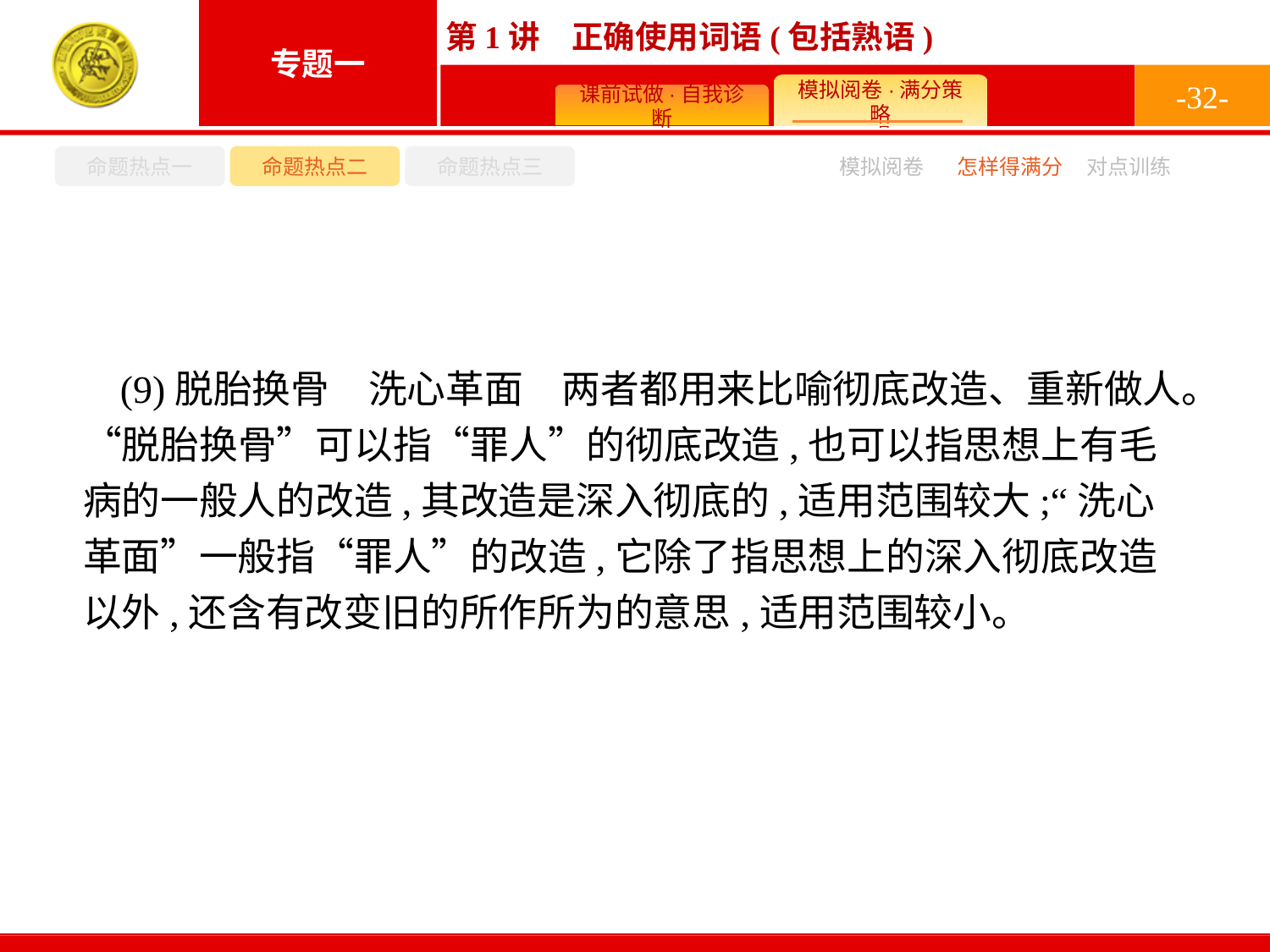

-32-
命题热点一
命题热点二
命题热点三
怎样得满分
模拟阅卷
对点训练
(9)脱胎换骨　洗心革面　两者都用来比喻彻底改造、重新做人。“脱胎换骨”可以指“罪人”的彻底改造,也可以指思想上有毛病的一般人的改造,其改造是深入彻底的,适用范围较大;“洗心革面”一般指“罪人”的改造,它除了指思想上的深入彻底改造以外,还含有改变旧的所作所为的意思,适用范围较小。